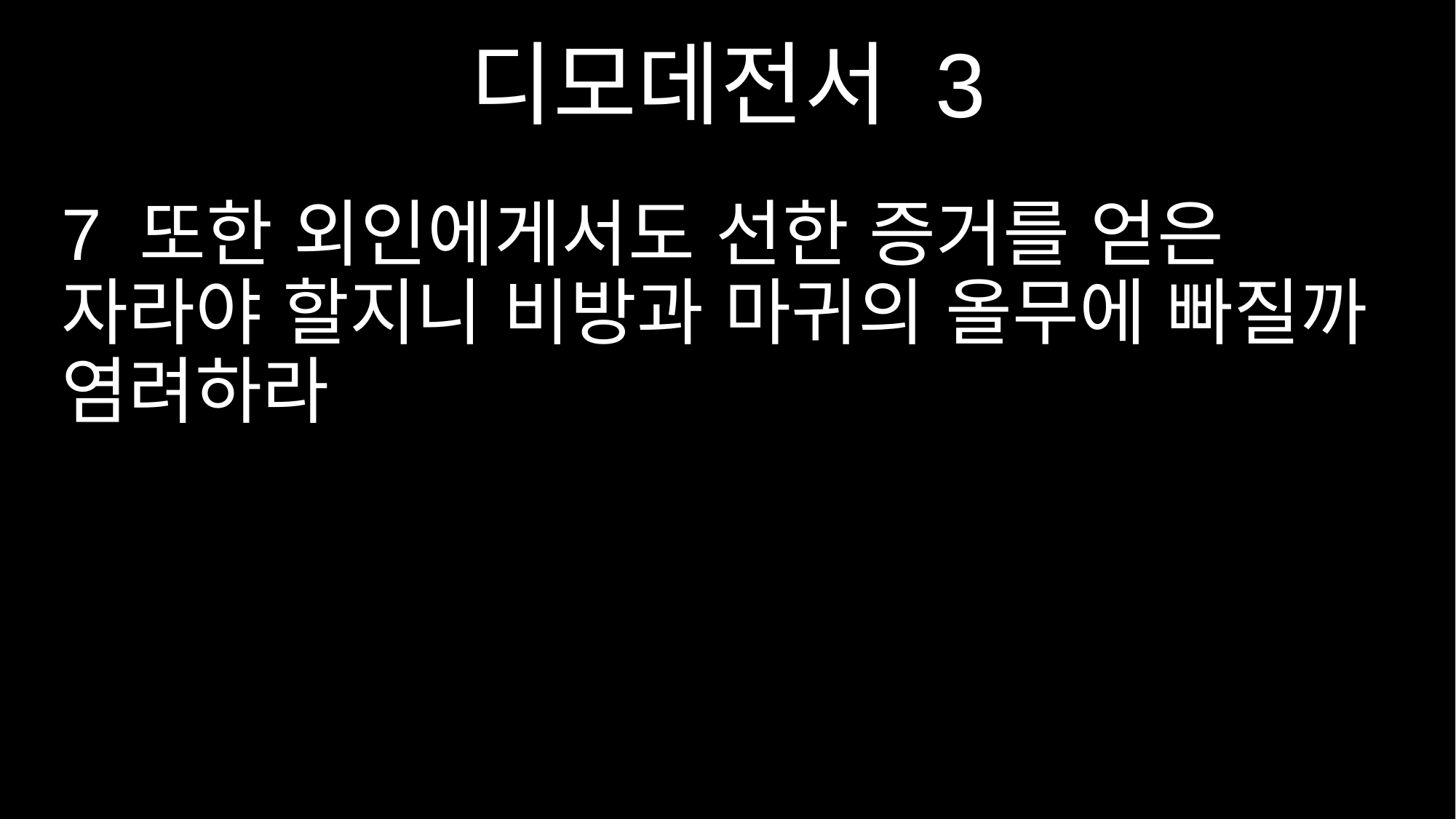

디모데전서 3
7 또한 외인에게서도 선한 증거를 얻은 자라야 할지니 비방과 마귀의 올무에 빠질까 염려하라